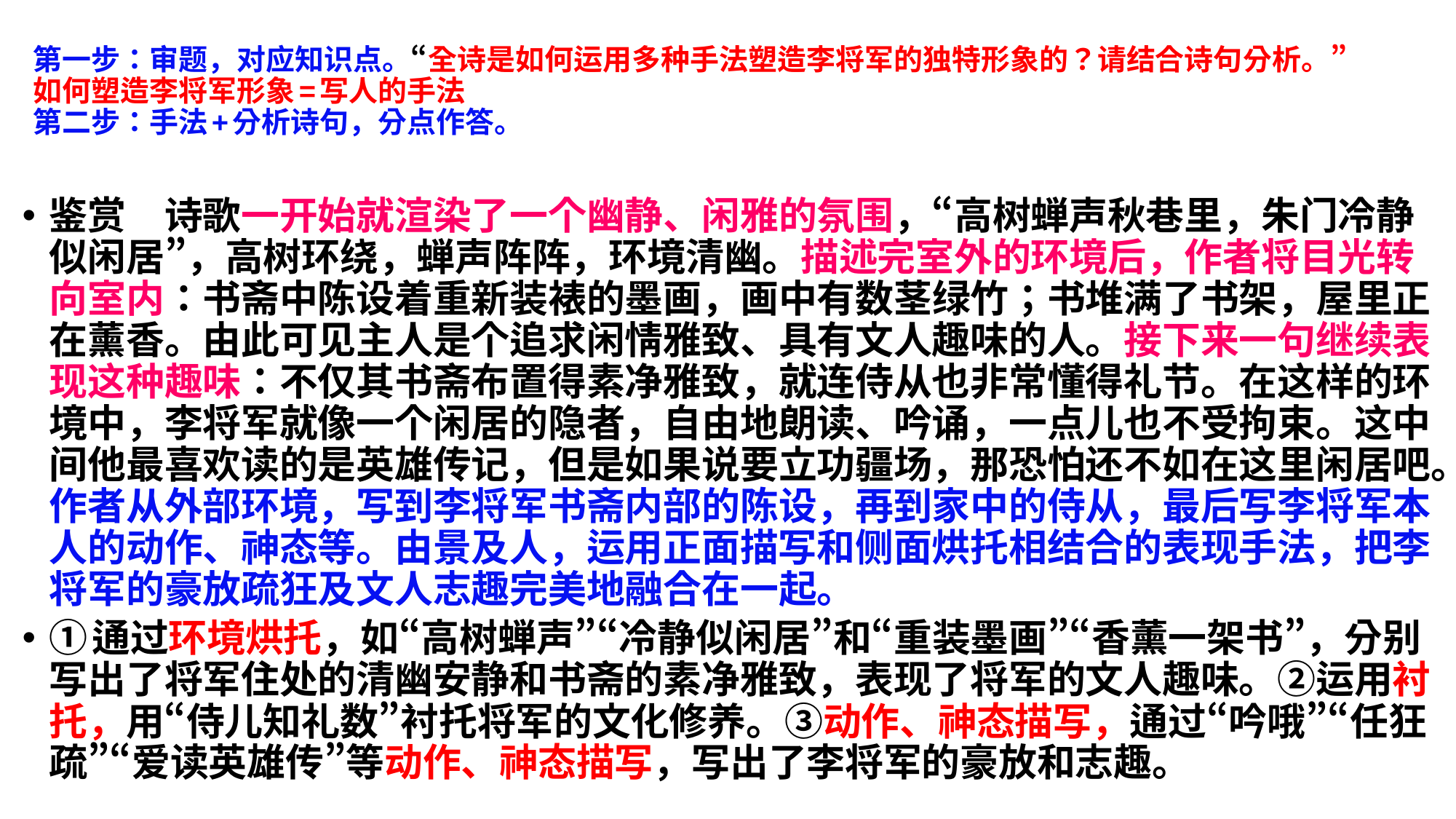

# 第一步：审题，对应知识点。“全诗是如何运用多种手法塑造李将军的独特形象的？请结合诗句分析。” 如何塑造李将军形象=写人的手法 第二步：手法+分析诗句，分点作答。
鉴赏　诗歌一开始就渲染了一个幽静、闲雅的氛围，“高树蝉声秋巷里，朱门冷静似闲居”，高树环绕，蝉声阵阵，环境清幽。描述完室外的环境后，作者将目光转向室内：书斋中陈设着重新装裱的墨画，画中有数茎绿竹；书堆满了书架，屋里正在薰香。由此可见主人是个追求闲情雅致、具有文人趣味的人。接下来一句继续表现这种趣味：不仅其书斋布置得素净雅致，就连侍从也非常懂得礼节。在这样的环境中，李将军就像一个闲居的隐者，自由地朗读、吟诵，一点儿也不受拘束。这中间他最喜欢读的是英雄传记，但是如果说要立功疆场，那恐怕还不如在这里闲居吧。作者从外部环境，写到李将军书斋内部的陈设，再到家中的侍从，最后写李将军本人的动作、神态等。由景及人，运用正面描写和侧面烘托相结合的表现手法，把李将军的豪放疏狂及文人志趣完美地融合在一起。
①通过环境烘托，如“高树蝉声”“冷静似闲居”和“重装墨画”“香薰一架书”，分别写出了将军住处的清幽安静和书斋的素净雅致，表现了将军的文人趣味。②运用衬托，用“侍儿知礼数”衬托将军的文化修养。③动作、神态描写，通过“吟哦”“任狂疏”“爱读英雄传”等动作、神态描写，写出了李将军的豪放和志趣。